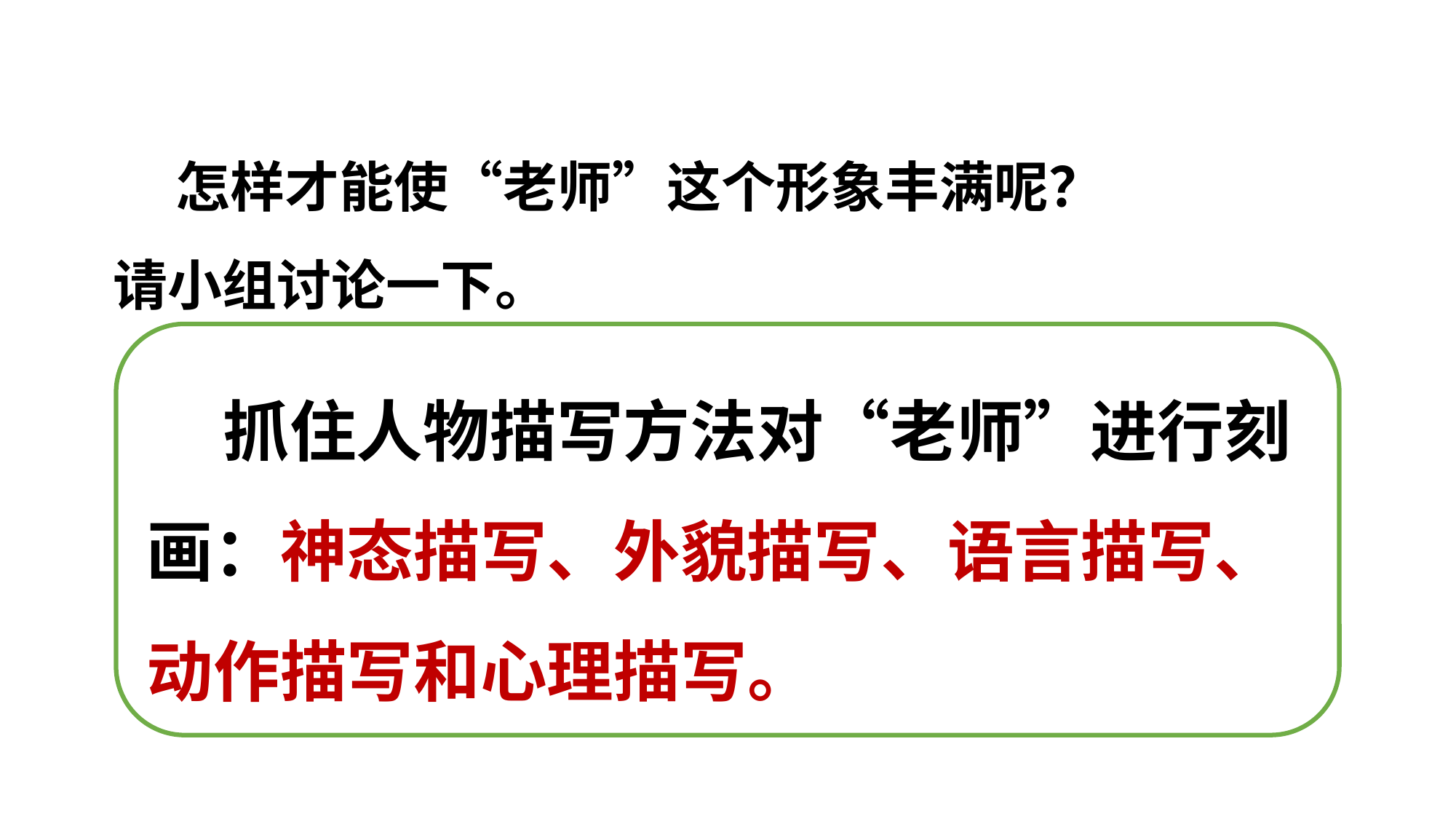

怎样才能使“老师”这个形象丰满呢？
请小组讨论一下。
    抓住人物描写方法对“老师”进行刻画：神态描写、外貌描写、语言描写、动作描写和心理描写。